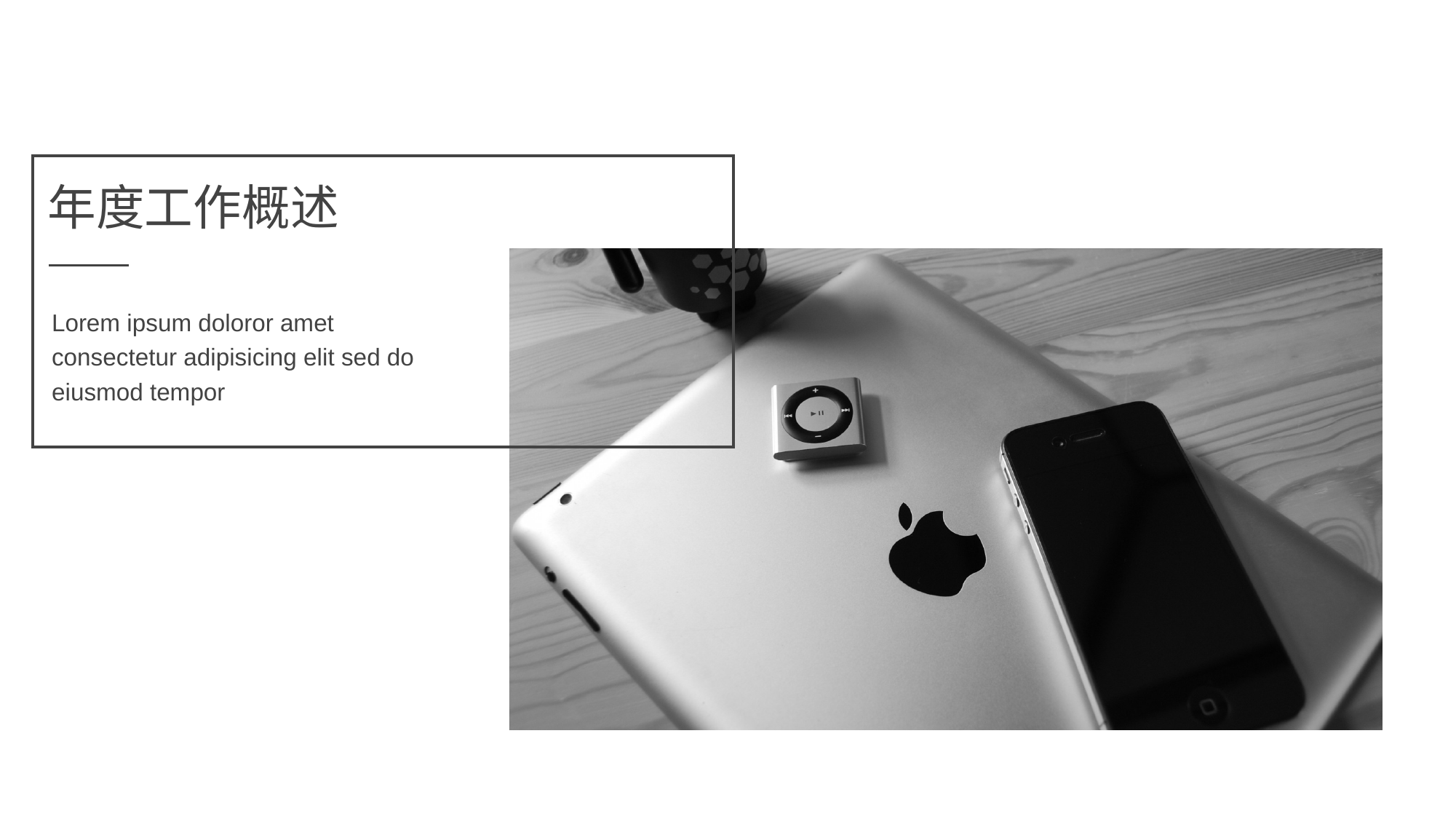

年度工作概述

Lorem ipsum doloror amet consectetur adipisicing elit sed do eiusmod tempor